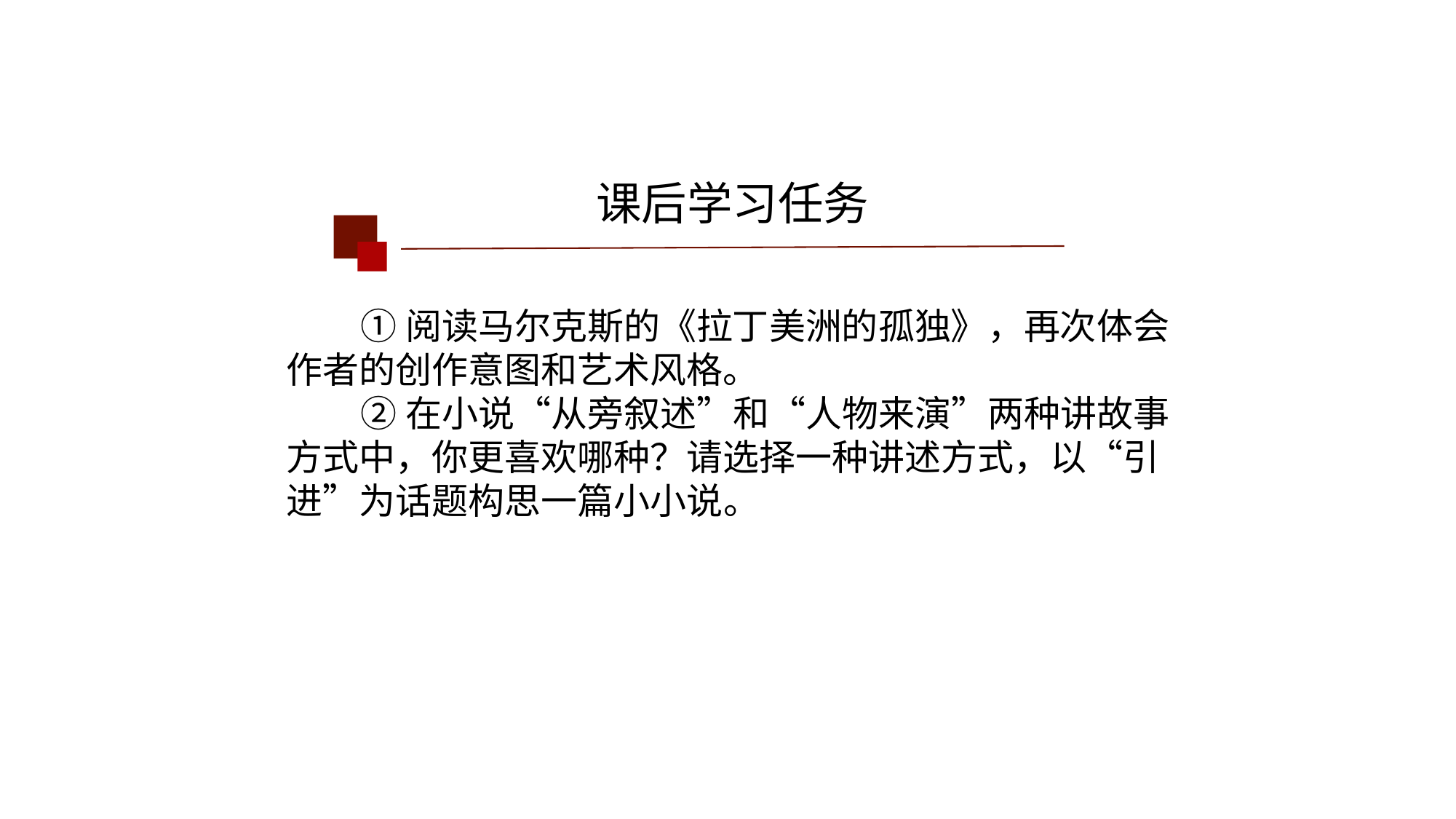

课后学习任务

         ①阅读马尔克斯的《拉丁美洲的孤独》，再次体会作者的创作意图和艺术风格。
         ②在小说“从旁叙述”和“人物来演”两种讲故事方式中，你更喜欢哪种？请选择一种讲述方式，以“引进”为话题构思一篇小小说。